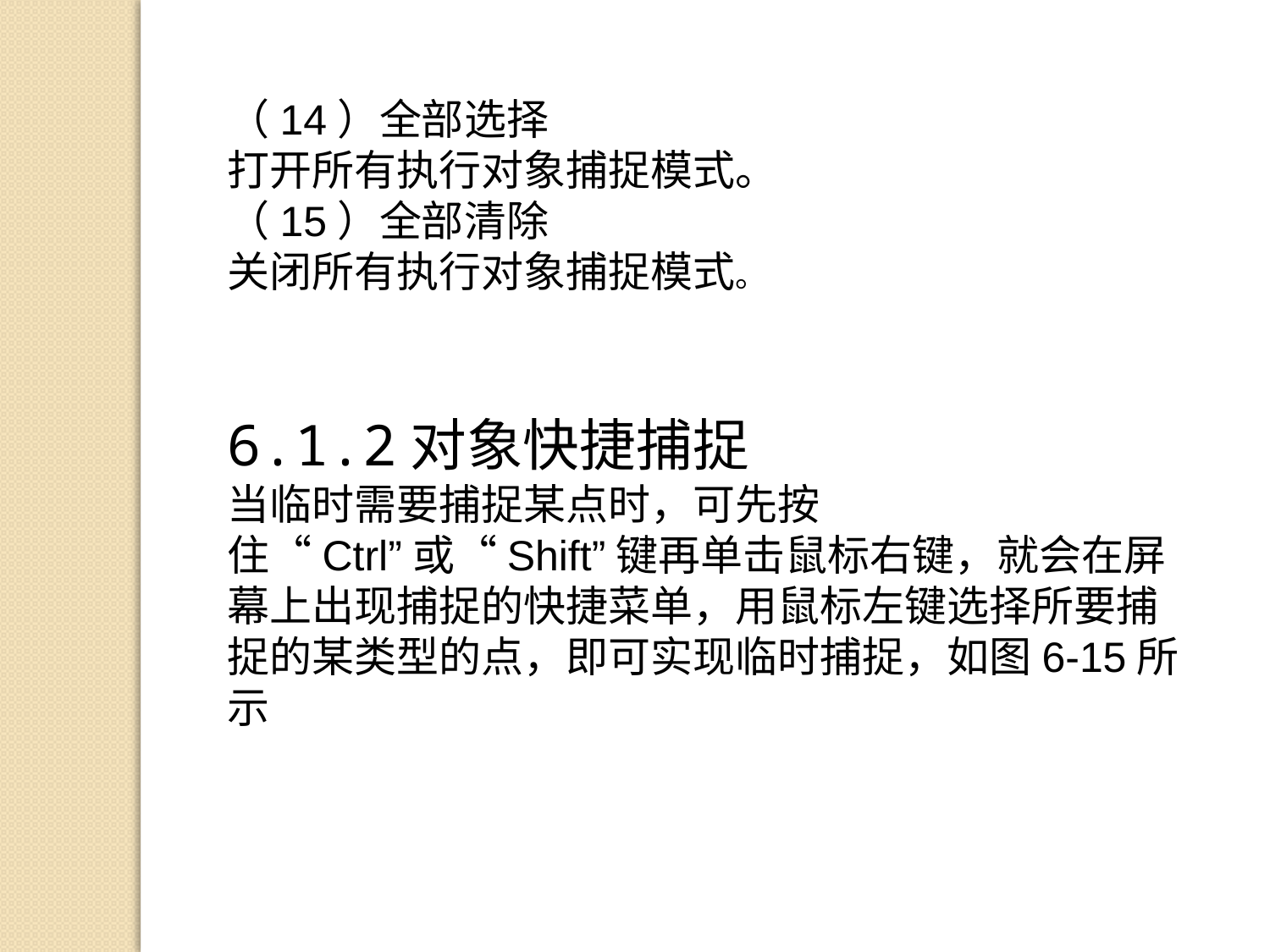

（14）全部选择
打开所有执行对象捕捉模式。
（15）全部清除
关闭所有执行对象捕捉模式。

6.1.2对象快捷捕捉
当临时需要捕捉某点时，可先按住“Ctrl”或“Shift”键再单击鼠标右键，就会在屏幕上出现捕捉的快捷菜单，用鼠标左键选择所要捕捉的某类型的点，即可实现临时捕捉，如图6-15所示